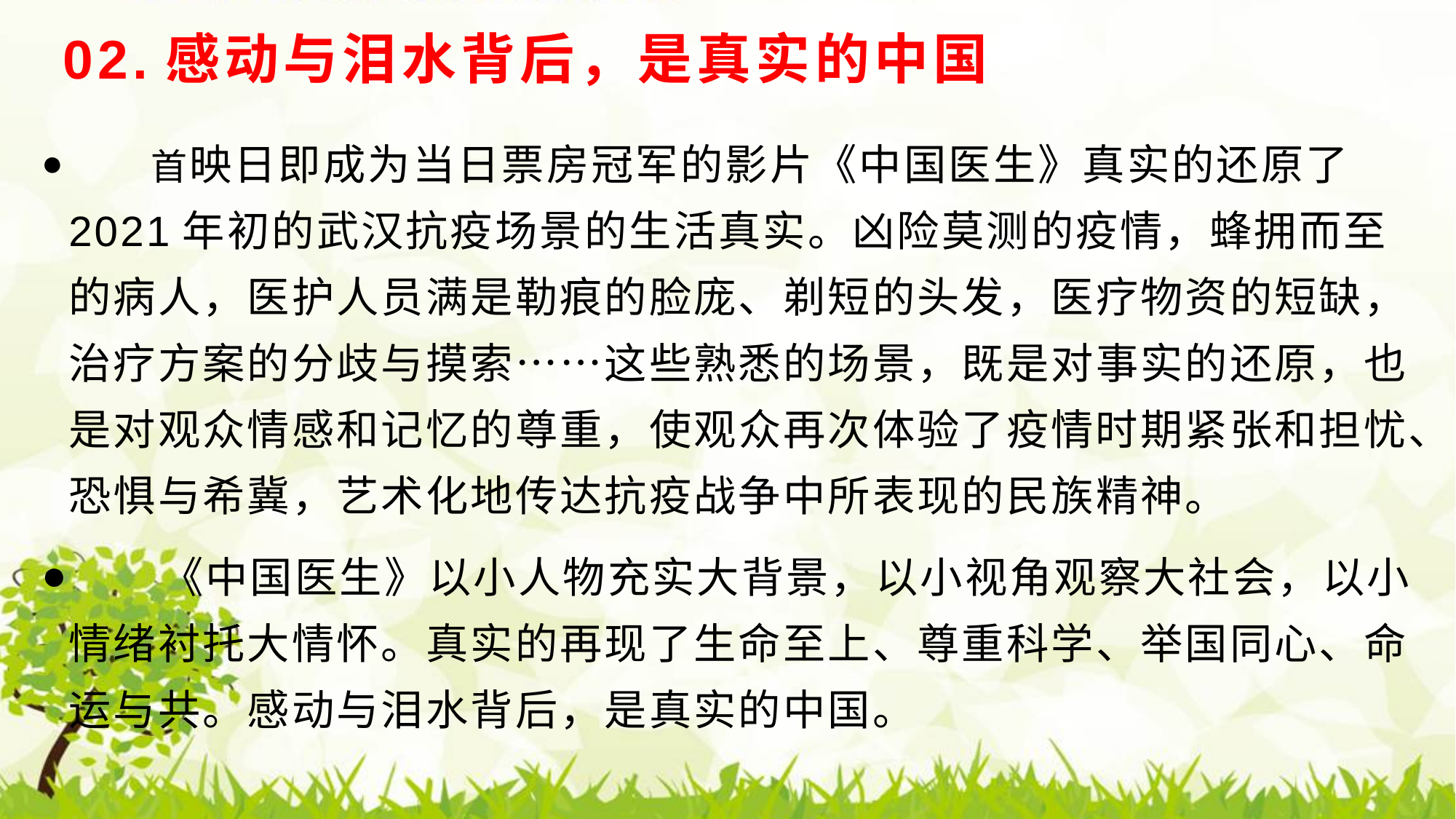

# 02.感动与泪水背后，是真实的中国
       首映日即成为当日票房冠军的影片《中国医生》真实的还原了2021年初的武汉抗疫场景的生活真实。凶险莫测的疫情，蜂拥而至的病人，医护人员满是勒痕的脸庞、剃短的头发，医疗物资的短缺，治疗方案的分歧与摸索……这些熟悉的场景，既是对事实的还原，也是对观众情感和记忆的尊重，使观众再次体验了疫情时期紧张和担忧、恐惧与希冀，艺术化地传达抗疫战争中所表现的民族精神。
       《中国医生》以小人物充实大背景，以小视角观察大社会，以小情绪衬托大情怀。真实的再现了生命至上、尊重科学、举国同心、命运与共。感动与泪水背后，是真实的中国。